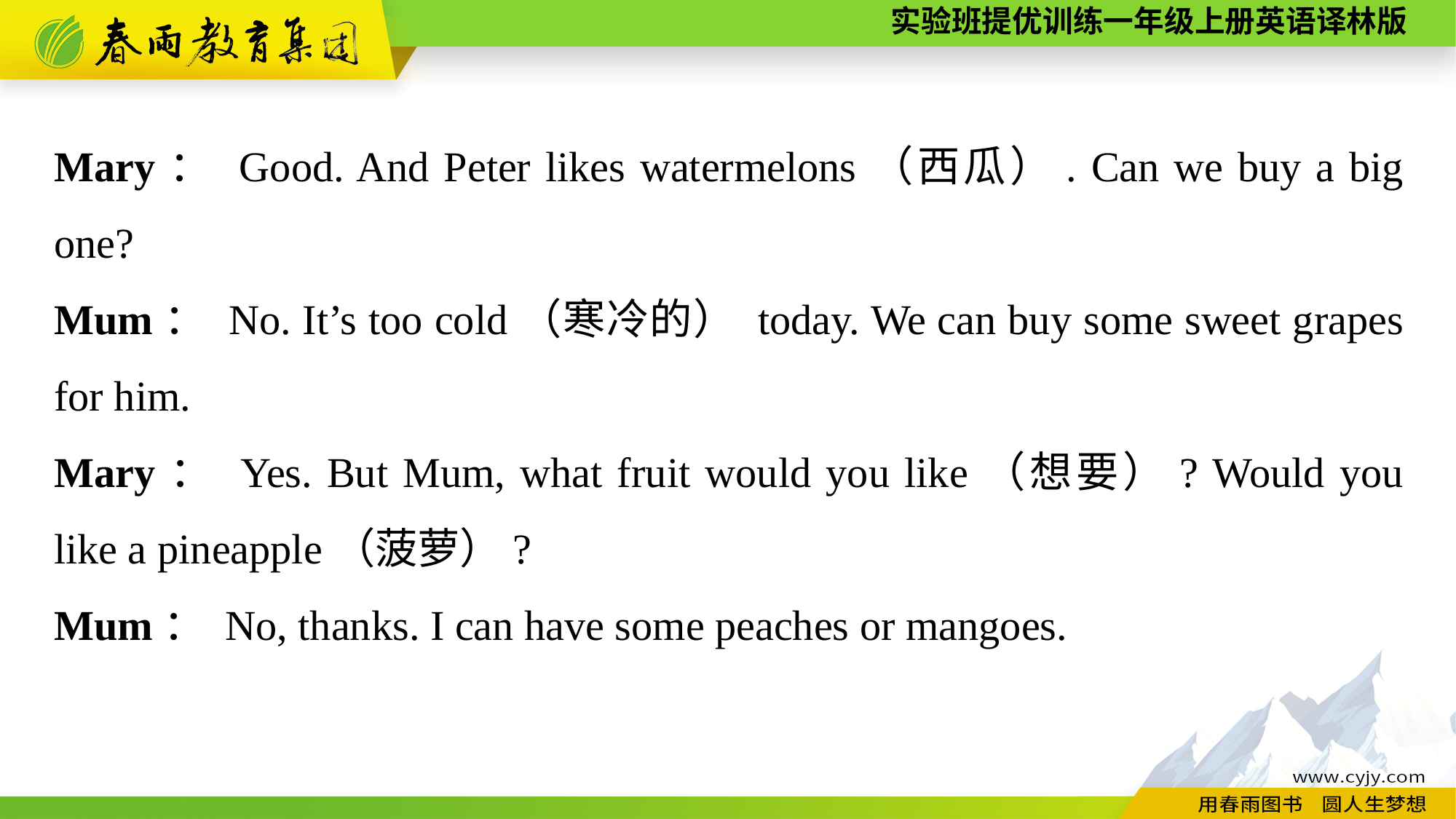

Mary： Good. And Peter likes watermelons（西瓜）. Can we buy a big one?
Mum： No. It’s too cold（寒冷的） today. We can buy some sweet grapes for him.
Mary： Yes. But Mum, what fruit would you like（想要）? Would you like a pineapple（菠萝）?
Mum： No, thanks. I can have some peaches or mangoes.